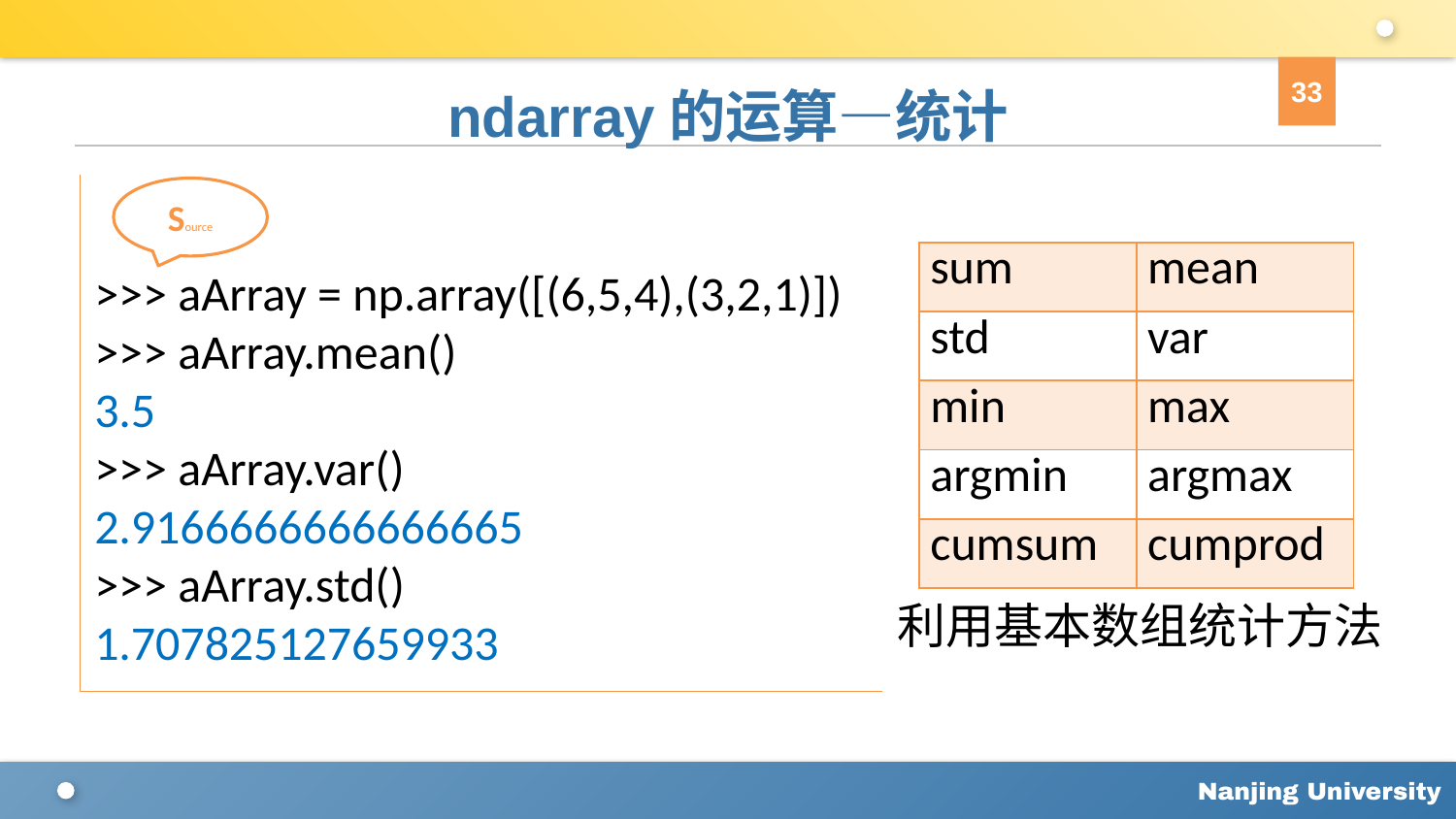

33
# ndarray的运算—统计

>>> aArray = np.array([(6,5,4),(3,2,1)])
>>> aArray.mean()
3.5
>>> aArray.var()
2.9166666666666665
>>> aArray.std()
1.707825127659933

Source
| sum | mean |
| --- | --- |
| std | var |
| min | max |
| argmin | argmax |
| cumsum | cumprod |
利用基本数组统计方法